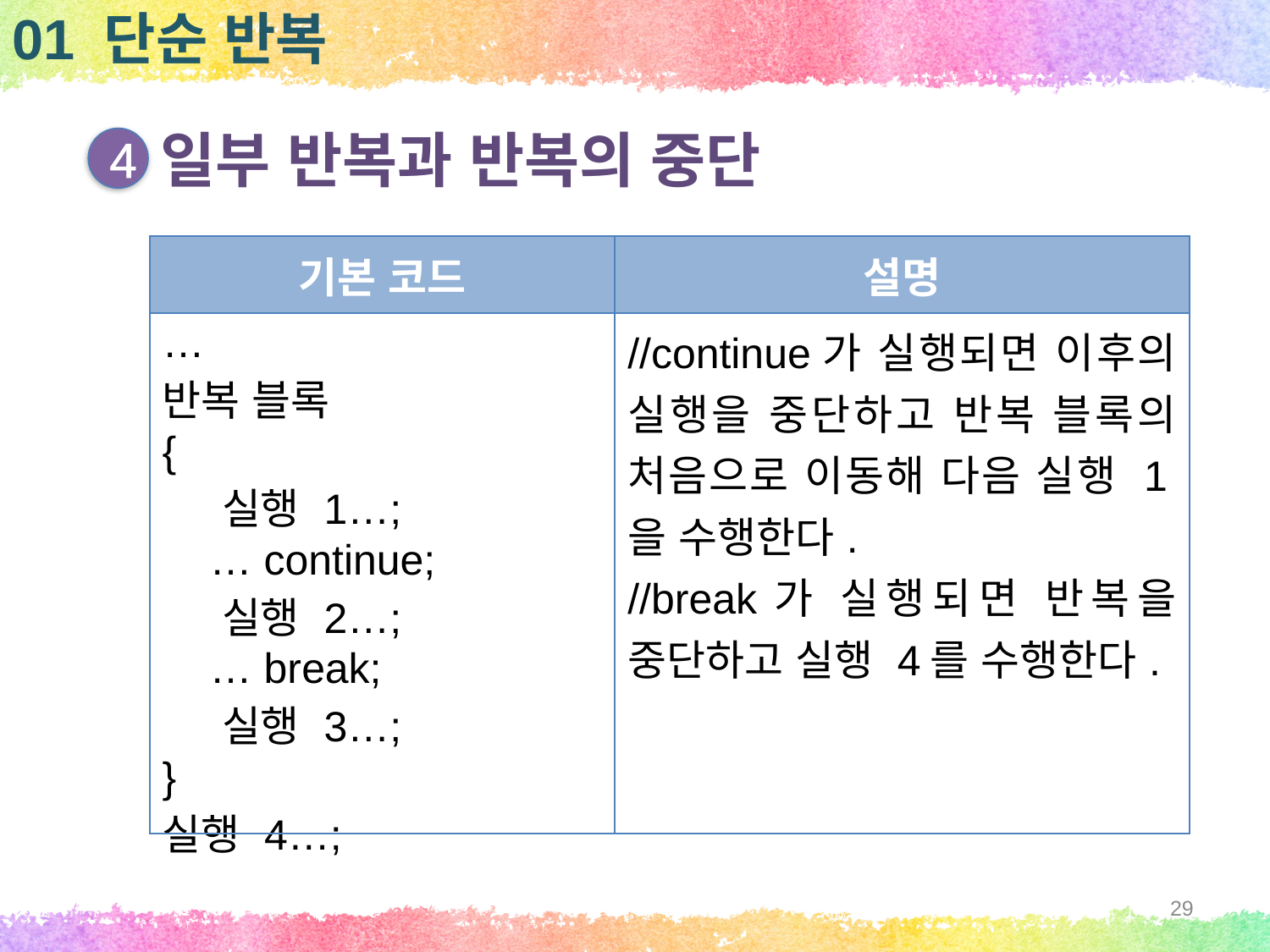

01 단순 반복
일부 반복과 반복의 중단
4
| 기본 코드 | 설명 |
| --- | --- |
| … 반복 블록 { 실행 1…; … continue; 실행 2…; … break; 실행 3…; } 실행 4…; | //continue가 실행되면 이후의 실행을 중단하고 반복 블록의 처음으로 이동해 다음 실행 1을 수행한다. //break가 실행되면 반복을 중단하고 실행 4를 수행한다. |
29